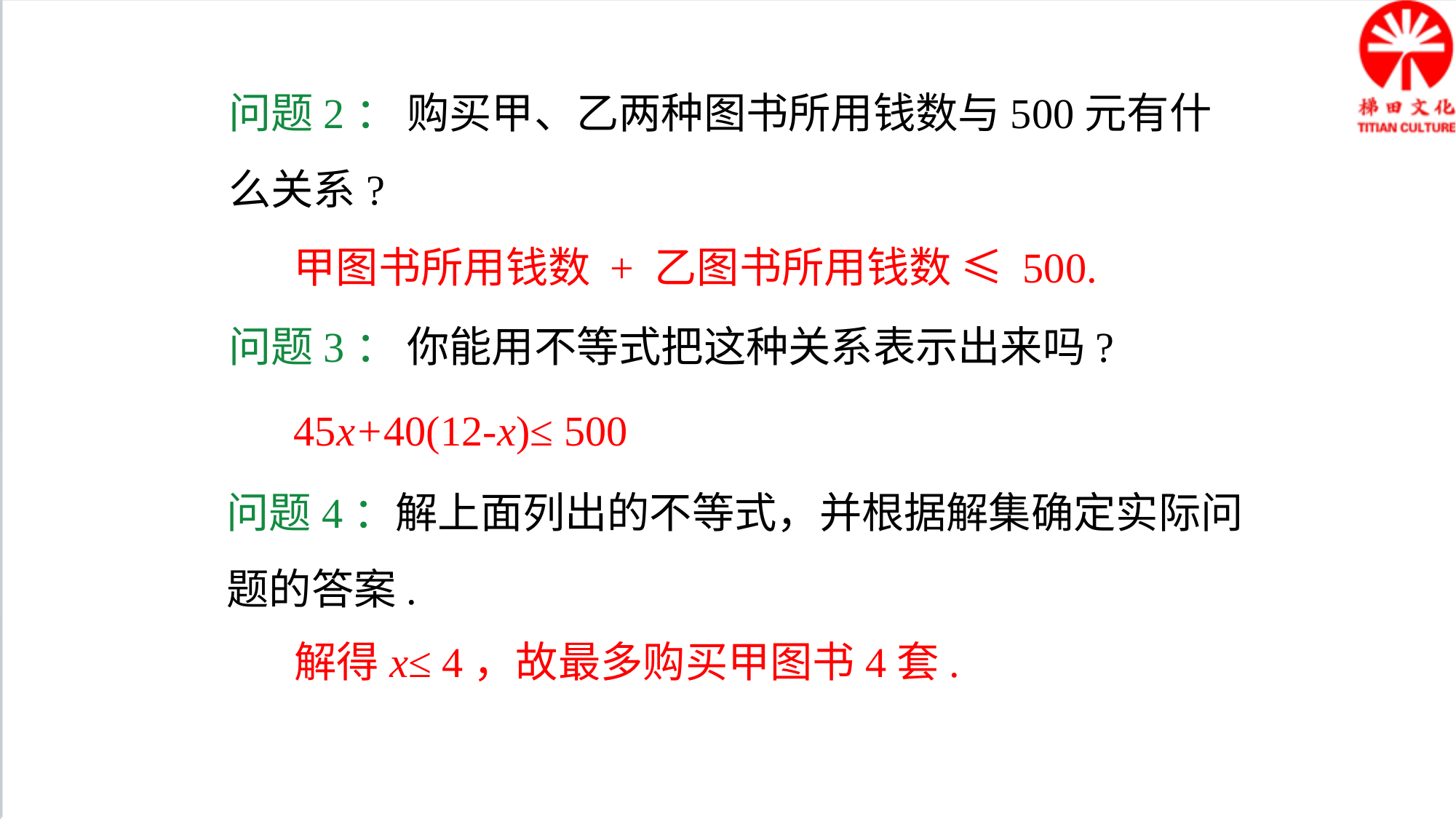

问题2： 购买甲、乙两种图书所用钱数与500元有什么关系?
甲图书所用钱数 + 乙图书所用钱数 ≤ 500.
问题3： 你能用不等式把这种关系表示出来吗?
45x+40(12-x)≤ 500
问题4：解上面列出的不等式，并根据解集确定实际问题的答案.
解得x≤ 4，故最多购买甲图书4套.